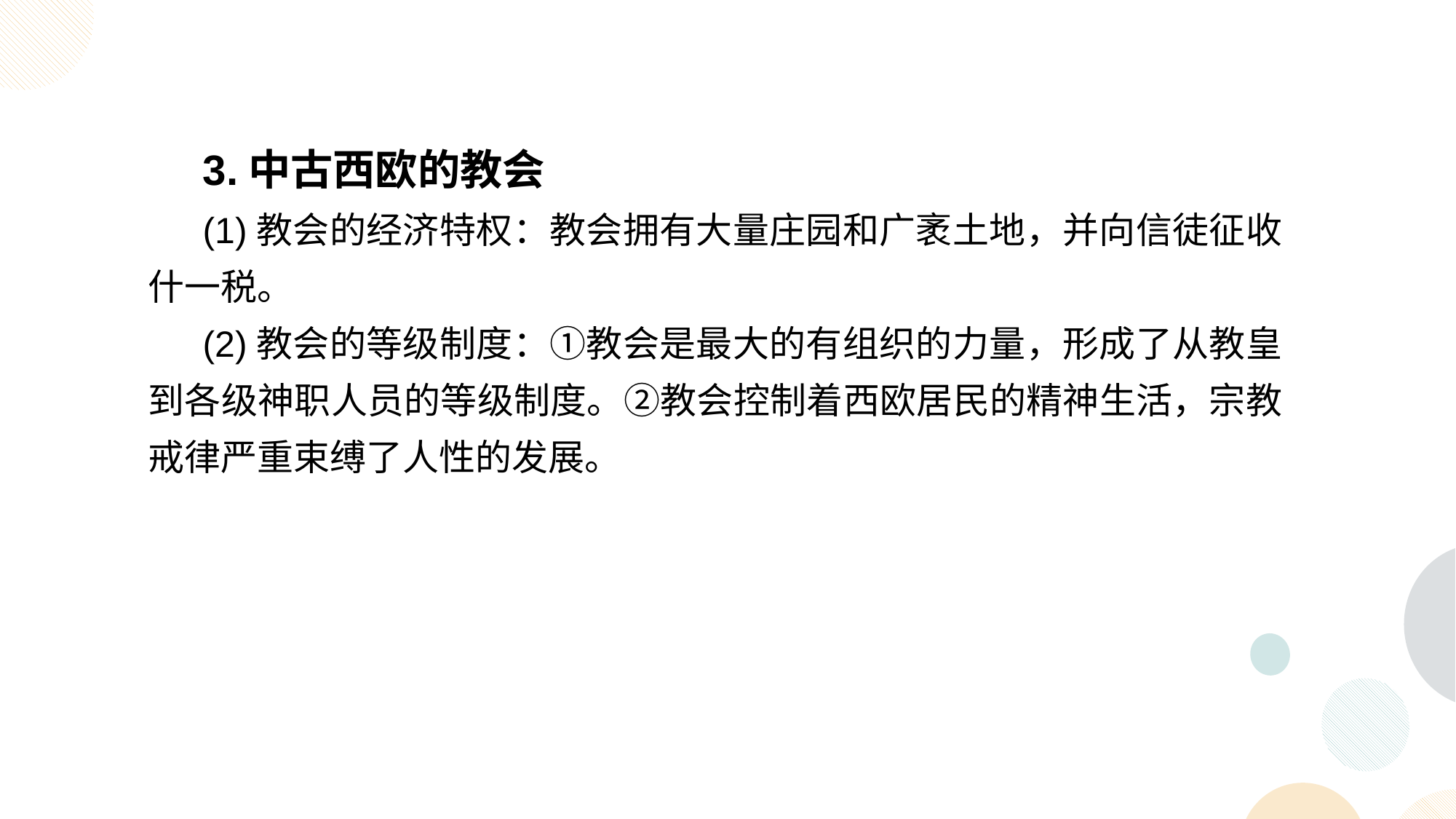

3.中古西欧的教会
(1)教会的经济特权：教会拥有大量庄园和广袤土地，并向信徒征收什一税。
(2)教会的等级制度：①教会是最大的有组织的力量，形成了从教皇到各级神职人员的等级制度。②教会控制着西欧居民的精神生活，宗教戒律严重束缚了人性的发展。